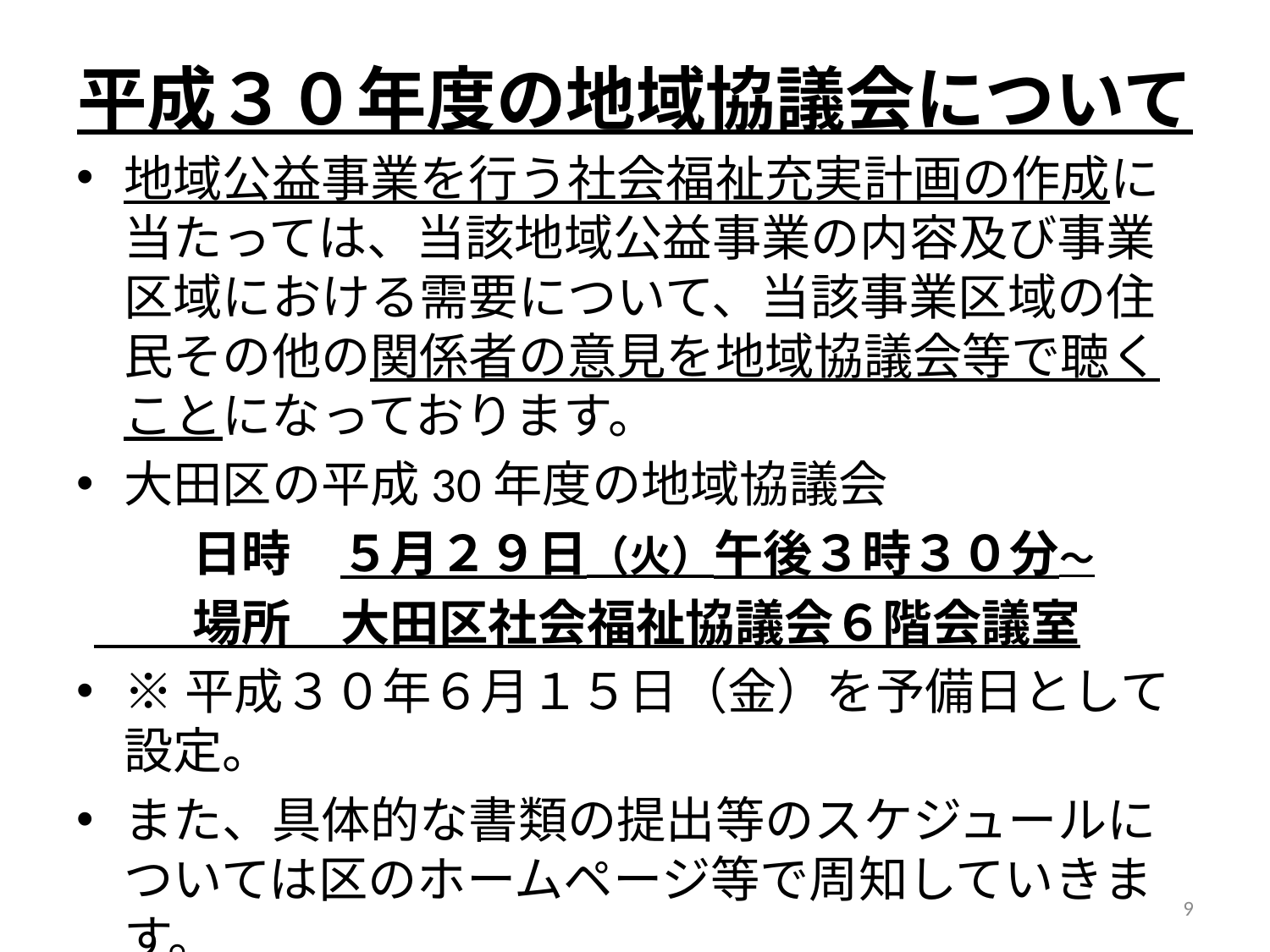

# 平成３０年度の地域協議会について
地域公益事業を行う社会福祉充実計画の作成に当たっては、当該地域公益事業の内容及び事業区域における需要について、当該事業区域の住民その他の関係者の意見を地域協議会等で聴くことになっております。
大田区の平成30年度の地域協議会
　　日時　５月２９日（火）午後３時３０分～
　　場所　大田区社会福祉協議会６階会議室
※平成３０年６月１５日（金）を予備日として設定。
また、具体的な書類の提出等のスケジュールについては区のホームページ等で周知していきます。
9